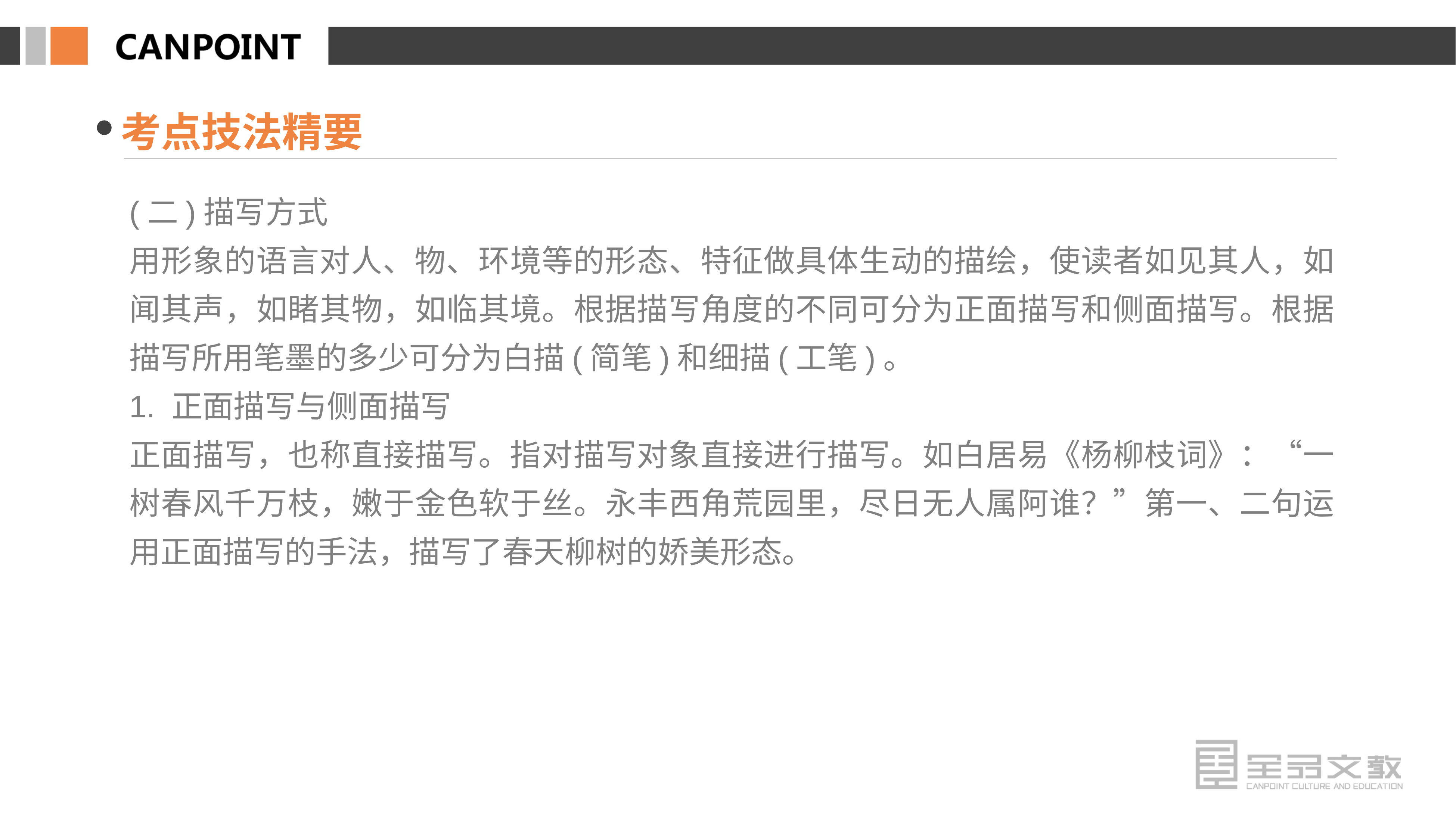

考点技法精要

(二)描写方式
用形象的语言对人、物、环境等的形态、特征做具体生动的描绘，使读者如见其人，如闻其声，如睹其物，如临其境。根据描写角度的不同可分为正面描写和侧面描写。根据描写所用笔墨的多少可分为白描(简笔)和细描(工笔)。
1. 正面描写与侧面描写
正面描写，也称直接描写。指对描写对象直接进行描写。如白居易《杨柳枝词》：“一树春风千万枝，嫩于金色软于丝。永丰西角荒园里，尽日无人属阿谁？”第一、二句运用正面描写的手法，描写了春天柳树的娇美形态。